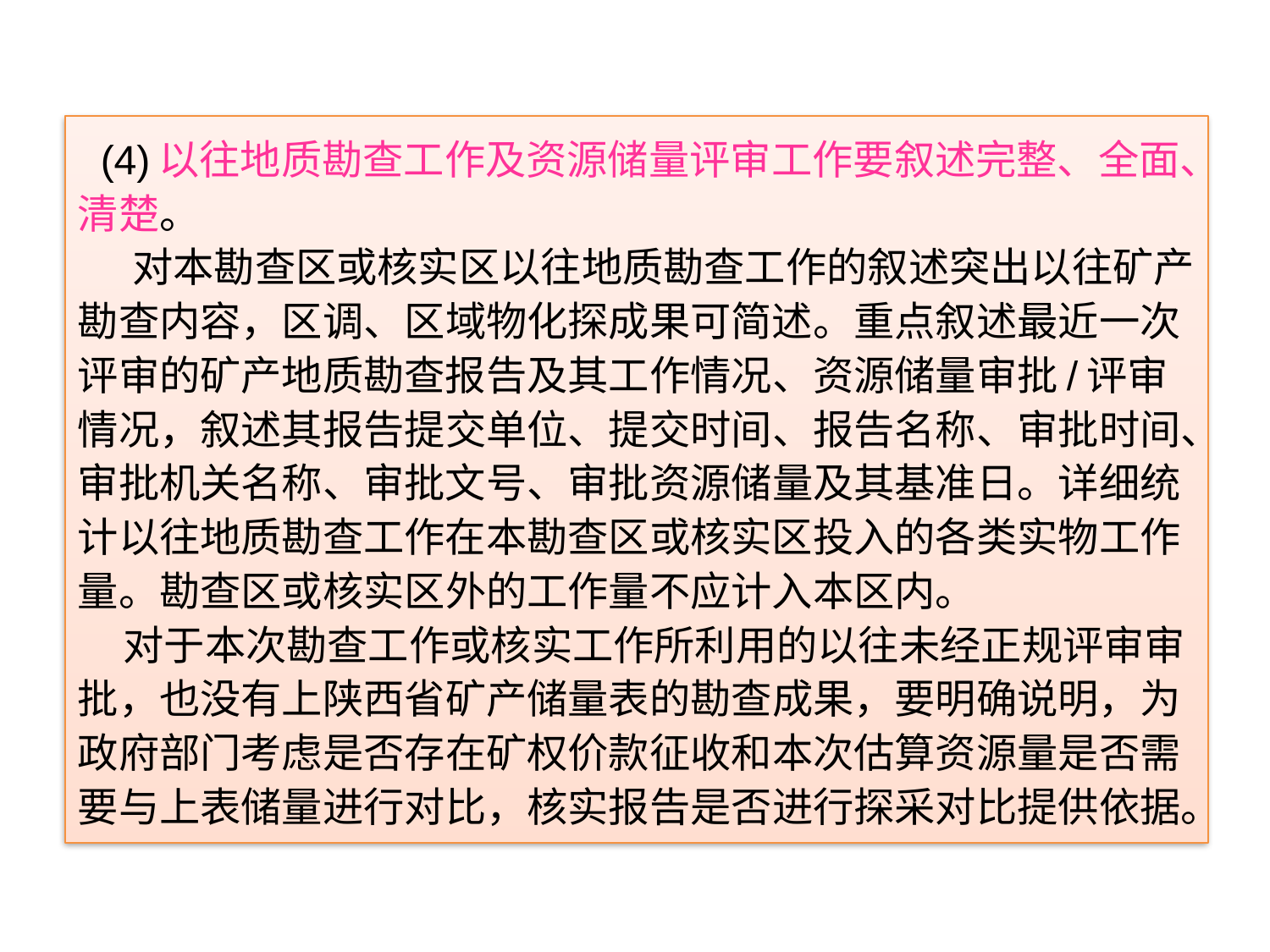

(4)以往地质勘查工作及资源储量评审工作要叙述完整、全面、清楚。
      对本勘查区或核实区以往地质勘查工作的叙述突出以往矿产勘查内容，区调、区域物化探成果可简述。重点叙述最近一次评审的矿产地质勘查报告及其工作情况、资源储量审批/评审情况，叙述其报告提交单位、提交时间、报告名称、审批时间、审批机关名称、审批文号、审批资源储量及其基准日。详细统计以往地质勘查工作在本勘查区或核实区投入的各类实物工作量。勘查区或核实区外的工作量不应计入本区内。
     对于本次勘查工作或核实工作所利用的以往未经正规评审审批，也没有上陕西省矿产储量表的勘查成果，要明确说明，为政府部门考虑是否存在矿权价款征收和本次估算资源量是否需要与上表储量进行对比，核实报告是否进行探采对比提供依据。